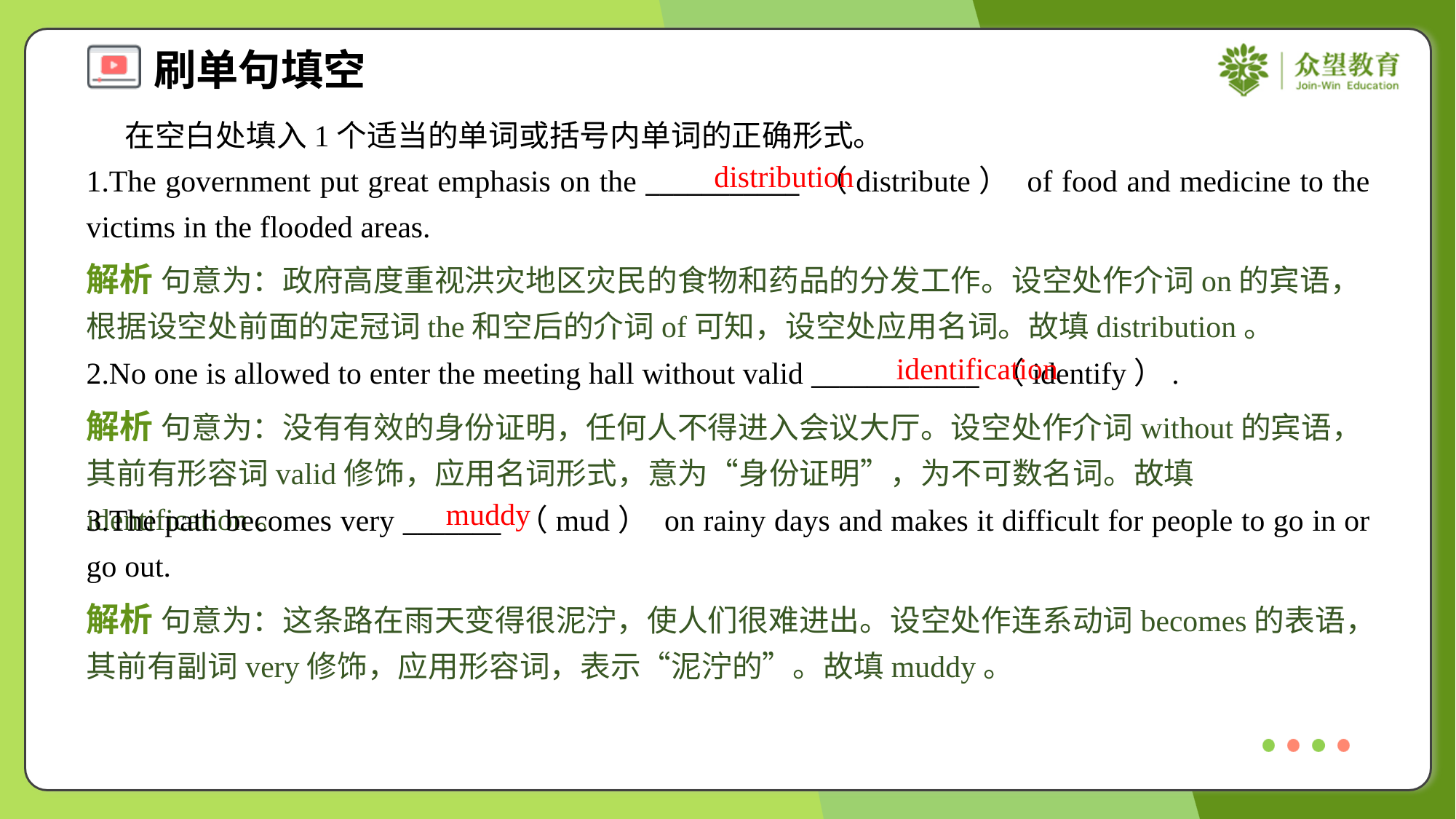

在空白处填入1个适当的单词或括号内单词的正确形式。
1.The government put great emphasis on the ___________ （distribute） of food and medicine to the victims in the flooded areas.
distribution
解析 句意为：政府高度重视洪灾地区灾民的食物和药品的分发工作。设空处作介词on的宾语，根据设空处前面的定冠词the和空后的介词of可知，设空处应用名词。故填distribution。
identification
2.No one is allowed to enter the meeting hall without valid ____________ （identify）.
解析 句意为：没有有效的身份证明，任何人不得进入会议大厅。设空处作介词without的宾语，其前有形容词valid修饰，应用名词形式，意为“身份证明”，为不可数名词。故填identification。
muddy
3.The path becomes very _______ （mud） on rainy days and makes it difficult for people to go in or go out.
解析 句意为：这条路在雨天变得很泥泞，使人们很难进出。设空处作连系动词becomes的表语，其前有副词very修饰，应用形容词，表示“泥泞的”。故填muddy。